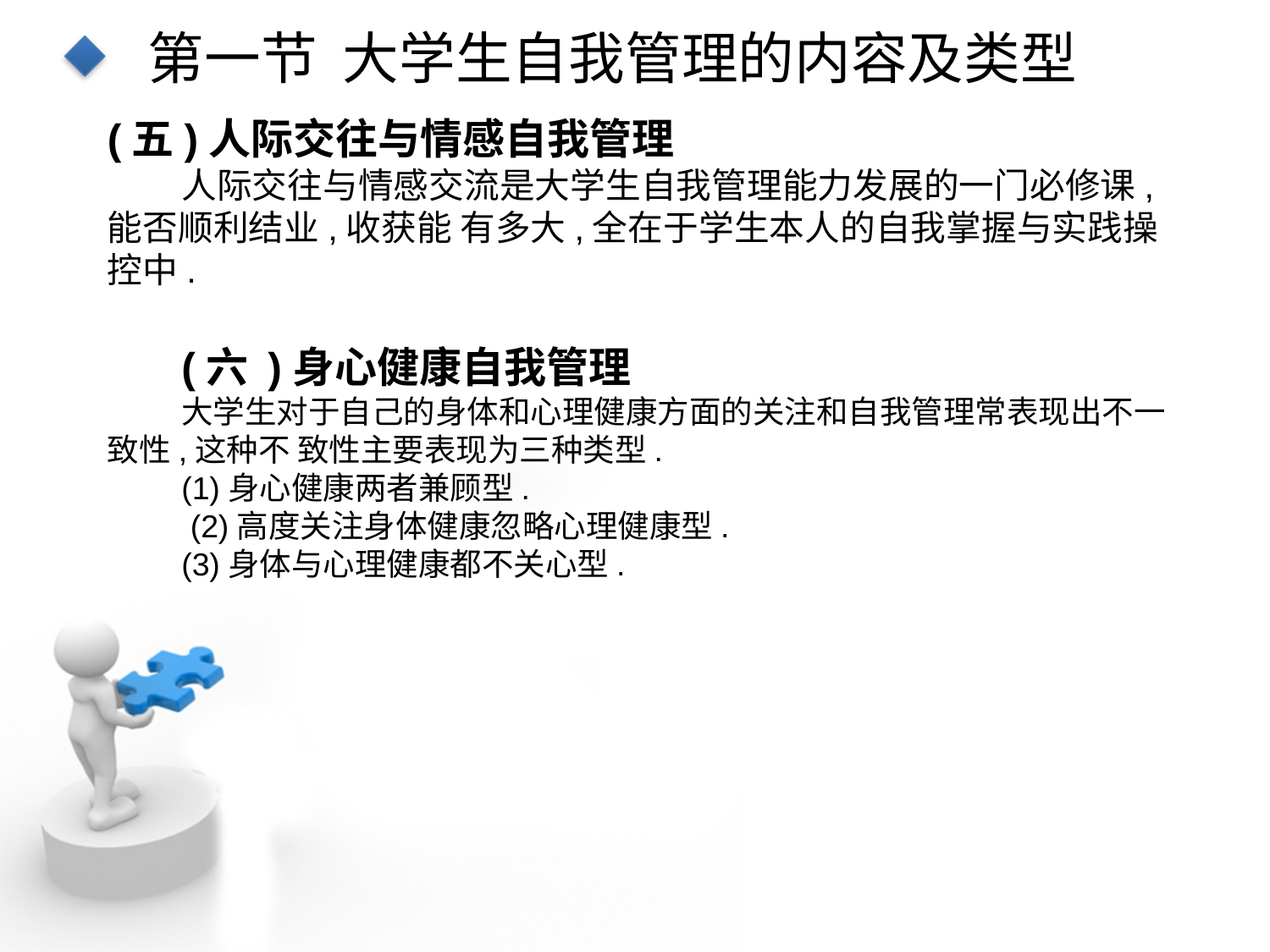

第一节  大学生自我管理的内容及类型

(五)人际交往与情感自我管理
人际交往与情感交流是大学生自我管理能力发展的一门必修课,能否顺利结业,收获能 有多大,全在于学生本人的自我掌握与实践操控中.

(六 )身心健康自我管理
大学生对于自己的身体和心理健康方面的关注和自我管理常表现出不一致性,这种不 致性主要表现为三种类型.
(1)身心健康两者兼顾型.
 (2)高度关注身体健康忽略心理健康型.
(3)身体与心理健康都不关心型.

点击添加文本
点击添加文本
点击添加文本
点击添加文本